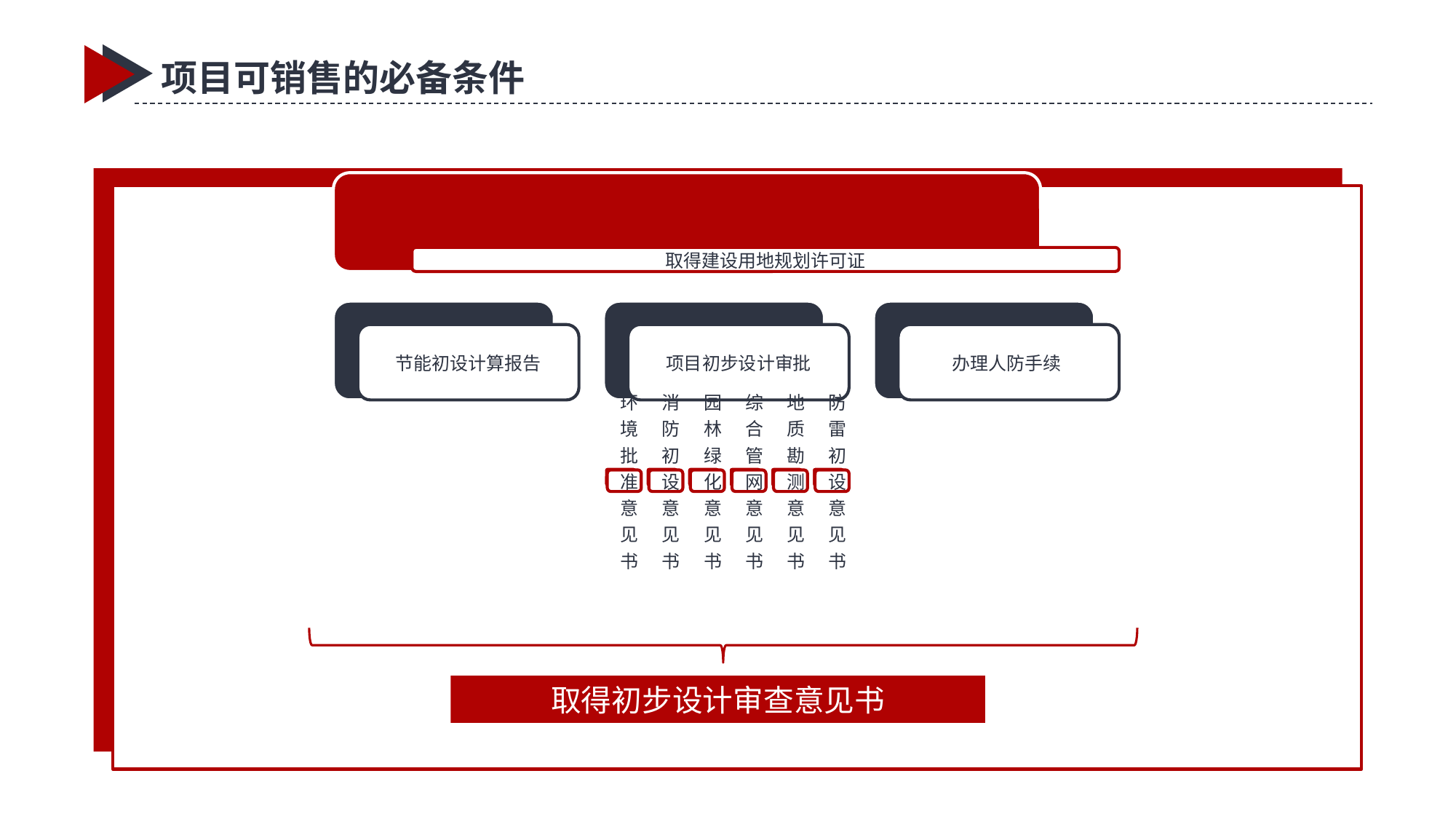

项目可销售的必备条件

取得建设用地规划许可证
节能初设计算报告
项目初步设计审批
办理人防手续
环境批准意见书
消防初设意见书
园林绿化意见书
综合管网意见书
地质勘测意见书
防雷初设意见书

取得初步设计审查意见书